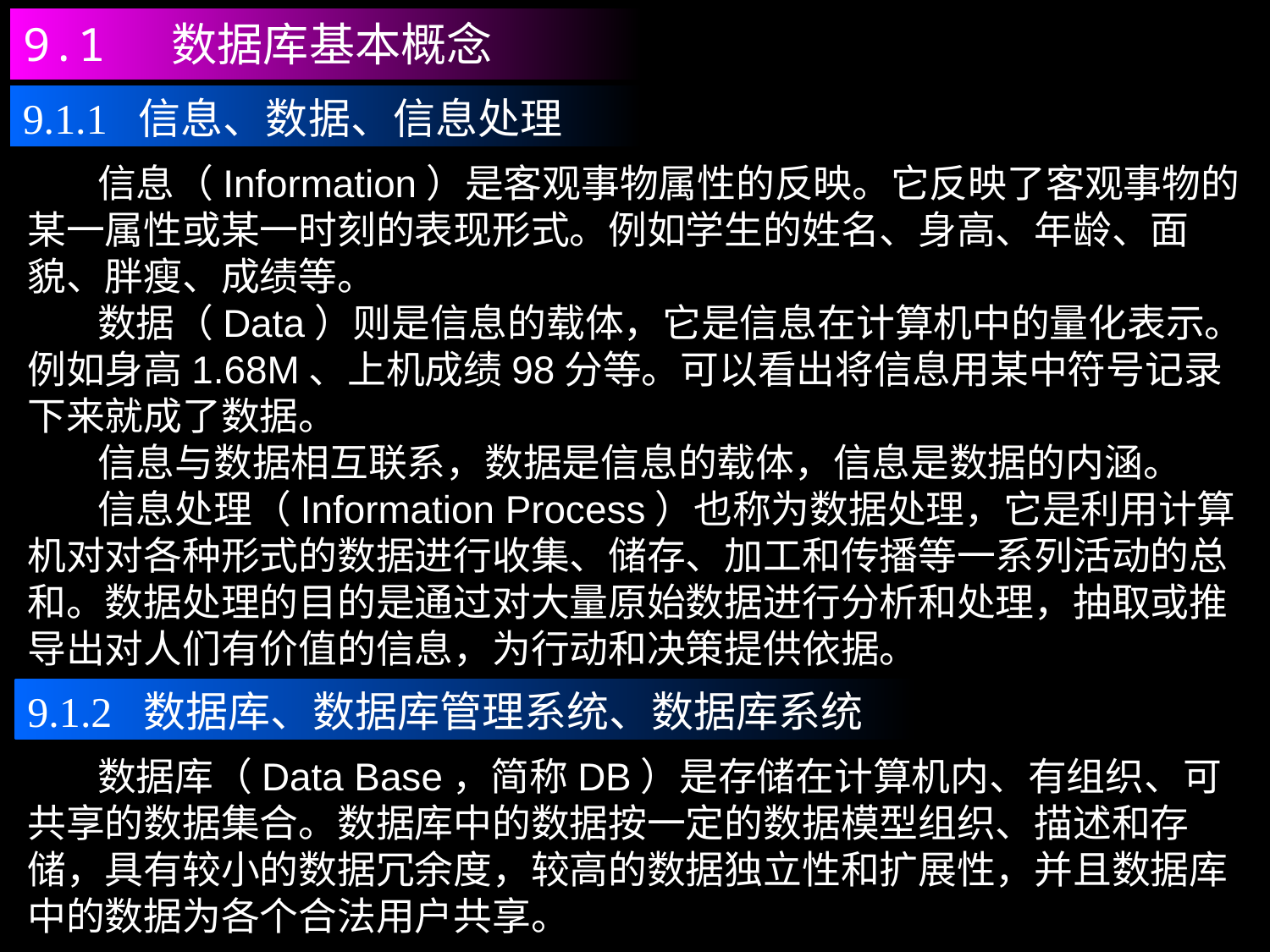

9.1  数据库基本概念
9.1.1  信息、数据、信息处理
       信息（Information）是客观事物属性的反映。它反映了客观事物的某一属性或某一时刻的表现形式。例如学生的姓名、身高、年龄、面貌、胖瘦、成绩等。
       数据（Data）则是信息的载体，它是信息在计算机中的量化表示。例如身高1.68M、上机成绩98分等。可以看出将信息用某中符号记录下来就成了数据。
       信息与数据相互联系，数据是信息的载体，信息是数据的内涵。
       信息处理（Information Process）也称为数据处理，它是利用计算机对对各种形式的数据进行收集、储存、加工和传播等一系列活动的总和。数据处理的目的是通过对大量原始数据进行分析和处理，抽取或推导出对人们有价值的信息，为行动和决策提供依据。
9.1.2  数据库、数据库管理系统、数据库系统
       数据库（Data Base，简称DB）是存储在计算机内、有组织、可共享的数据集合。数据库中的数据按一定的数据模型组织、描述和存储，具有较小的数据冗余度，较高的数据独立性和扩展性，并且数据库中的数据为各个合法用户共享。